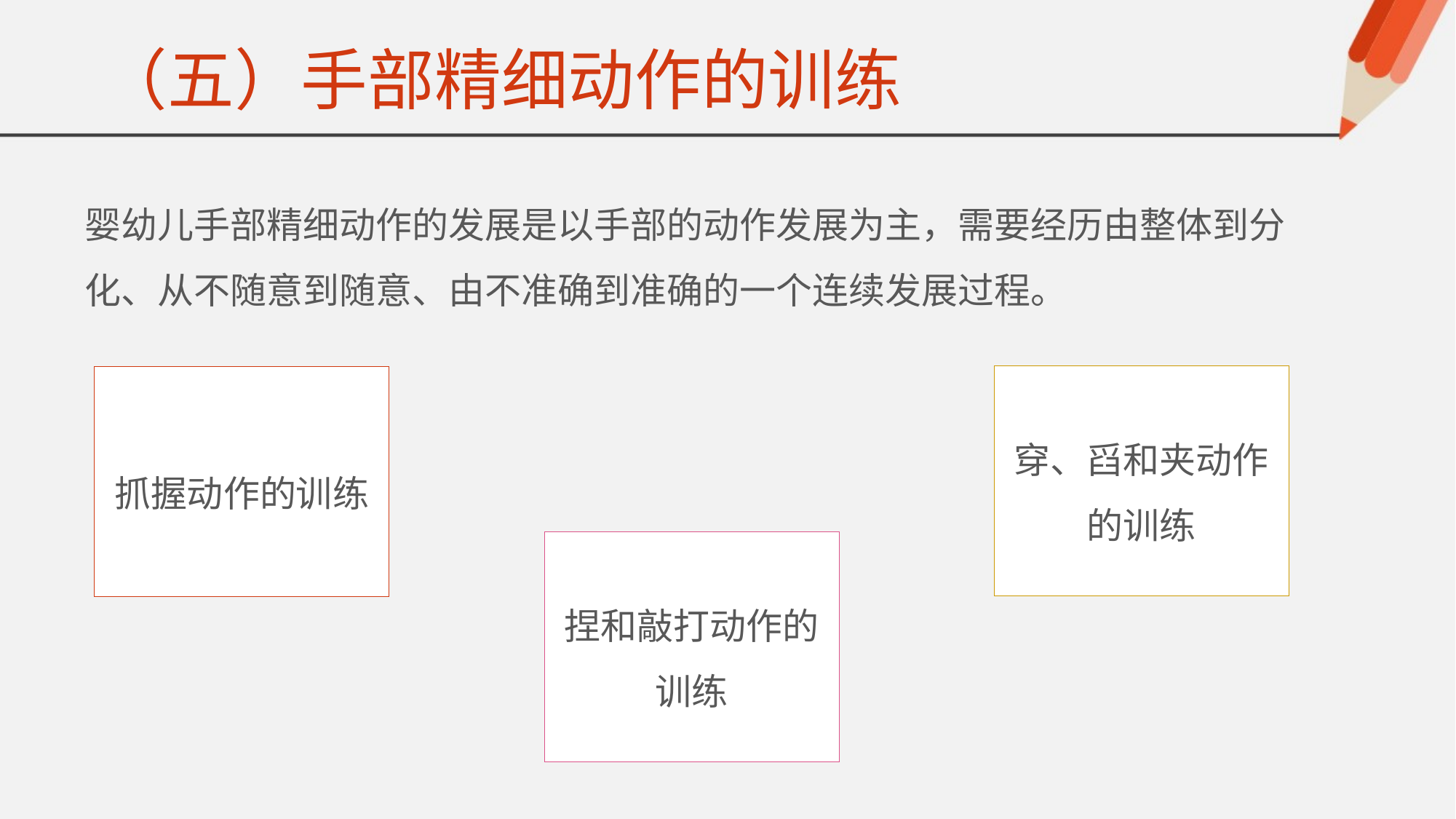

# （五）手部精细动作的训练
婴幼儿手部精细动作的发展是以手部的动作发展为主，需要经历由整体到分化、从不随意到随意、由不准确到准确的一个连续发展过程。
穿、舀和夹动作的训练
抓握动作的训练
捏和敲打动作的训练